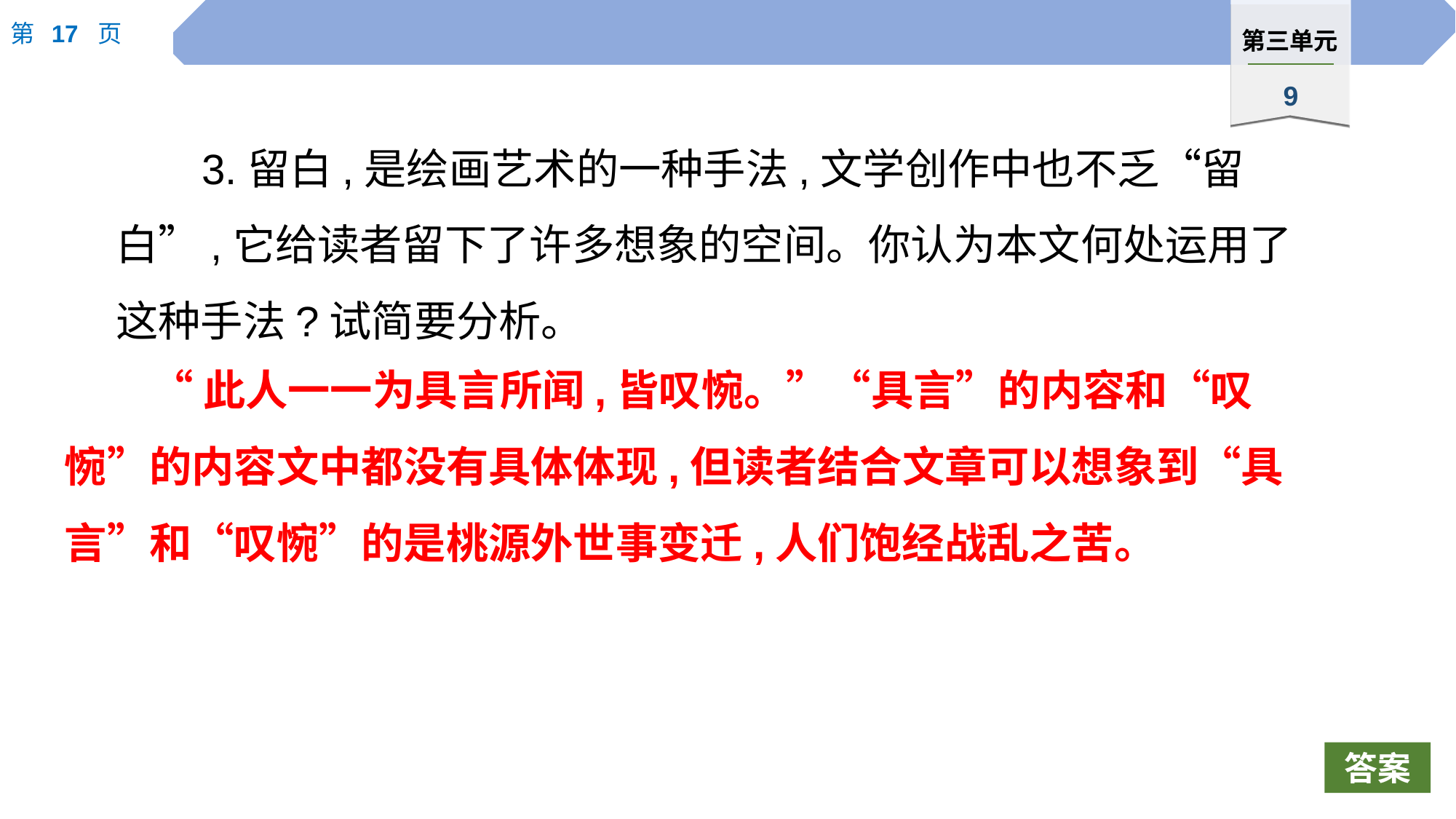

3.留白,是绘画艺术的一种手法,文学创作中也不乏“留白”,它给读者留下了许多想象的空间。你认为本文何处运用了这种手法?试简要分析。
“此人一一为具言所闻,皆叹惋。”“具言”的内容和“叹惋”的内容文中都没有具体体现,但读者结合文章可以想象到“具言”和“叹惋”的是桃源外世事变迁,人们饱经战乱之苦。
答案